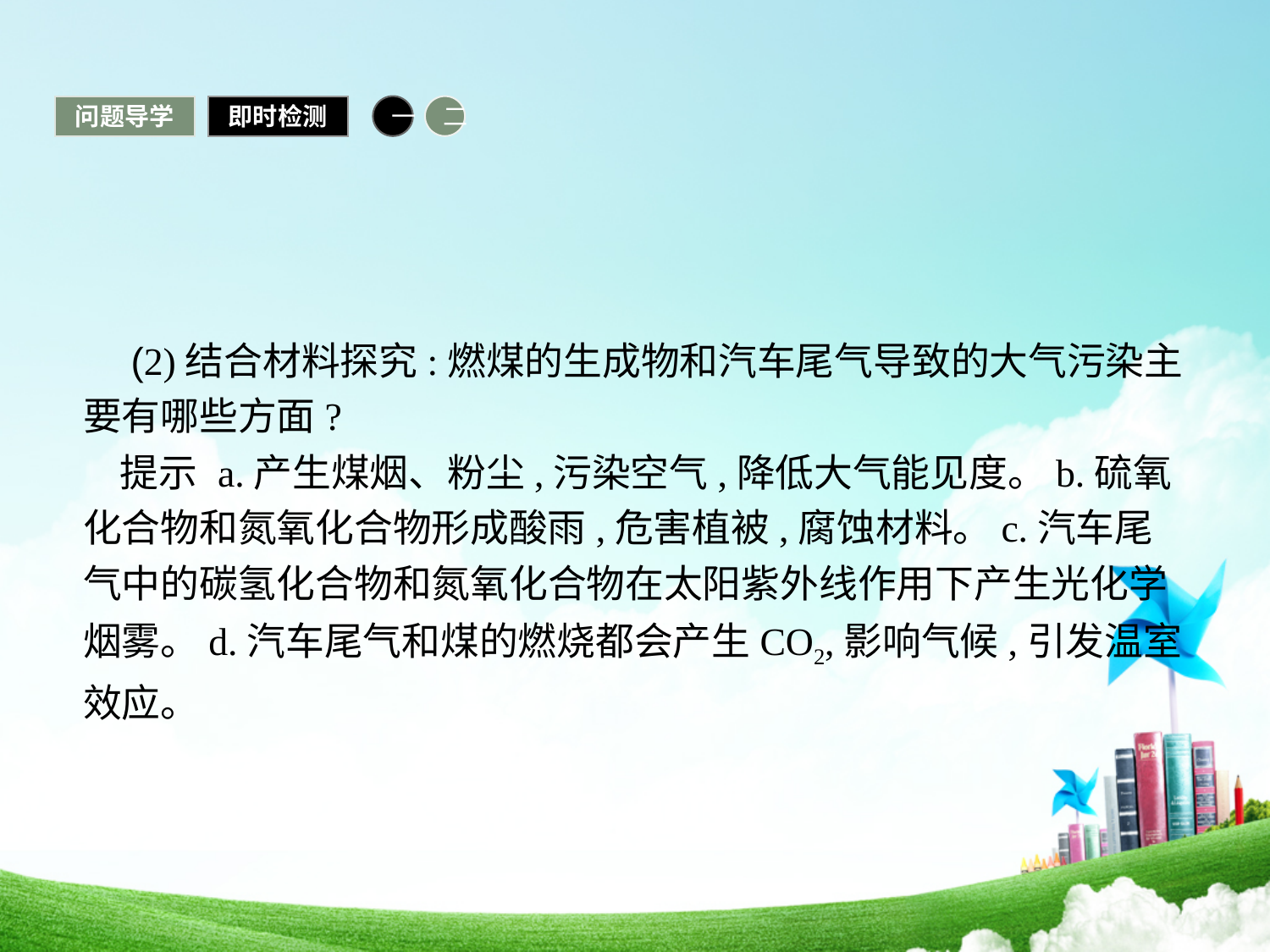

问题导学
即时检测
一
二
 (2)结合材料探究:燃煤的生成物和汽车尾气导致的大气污染主要有哪些方面?
提示 a.产生煤烟、粉尘,污染空气,降低大气能见度。b.硫氧化合物和氮氧化合物形成酸雨,危害植被,腐蚀材料。c.汽车尾气中的碳氢化合物和氮氧化合物在太阳紫外线作用下产生光化学烟雾。d.汽车尾气和煤的燃烧都会产生CO2,影响气候,引发温室效应。